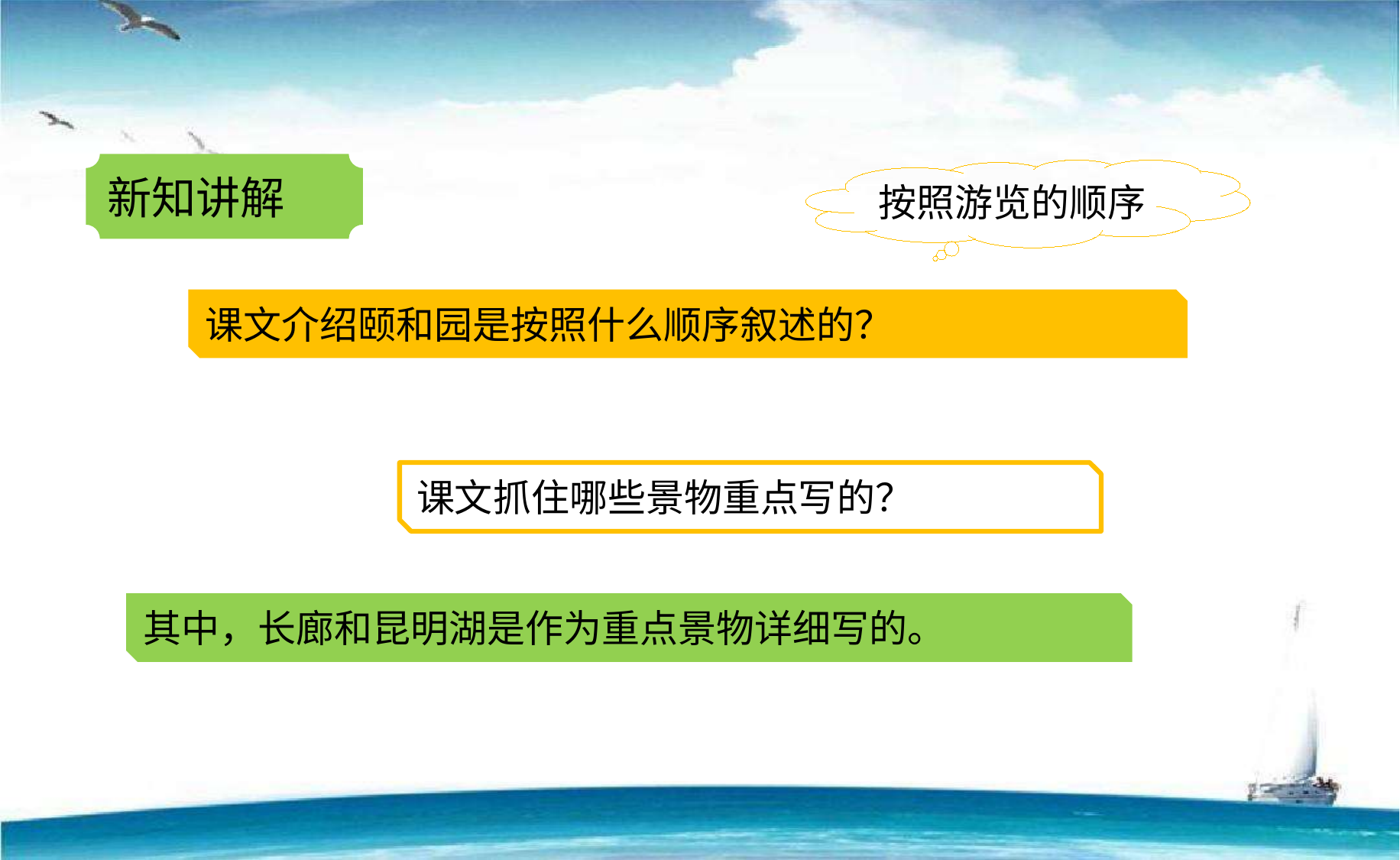

新知讲解
按照游览的顺序

课文介绍颐和园是按照什么顺序叙述的？
课文抓住哪些景物重点写的？
其中，长廊和昆明湖是作为重点景物详细写的。